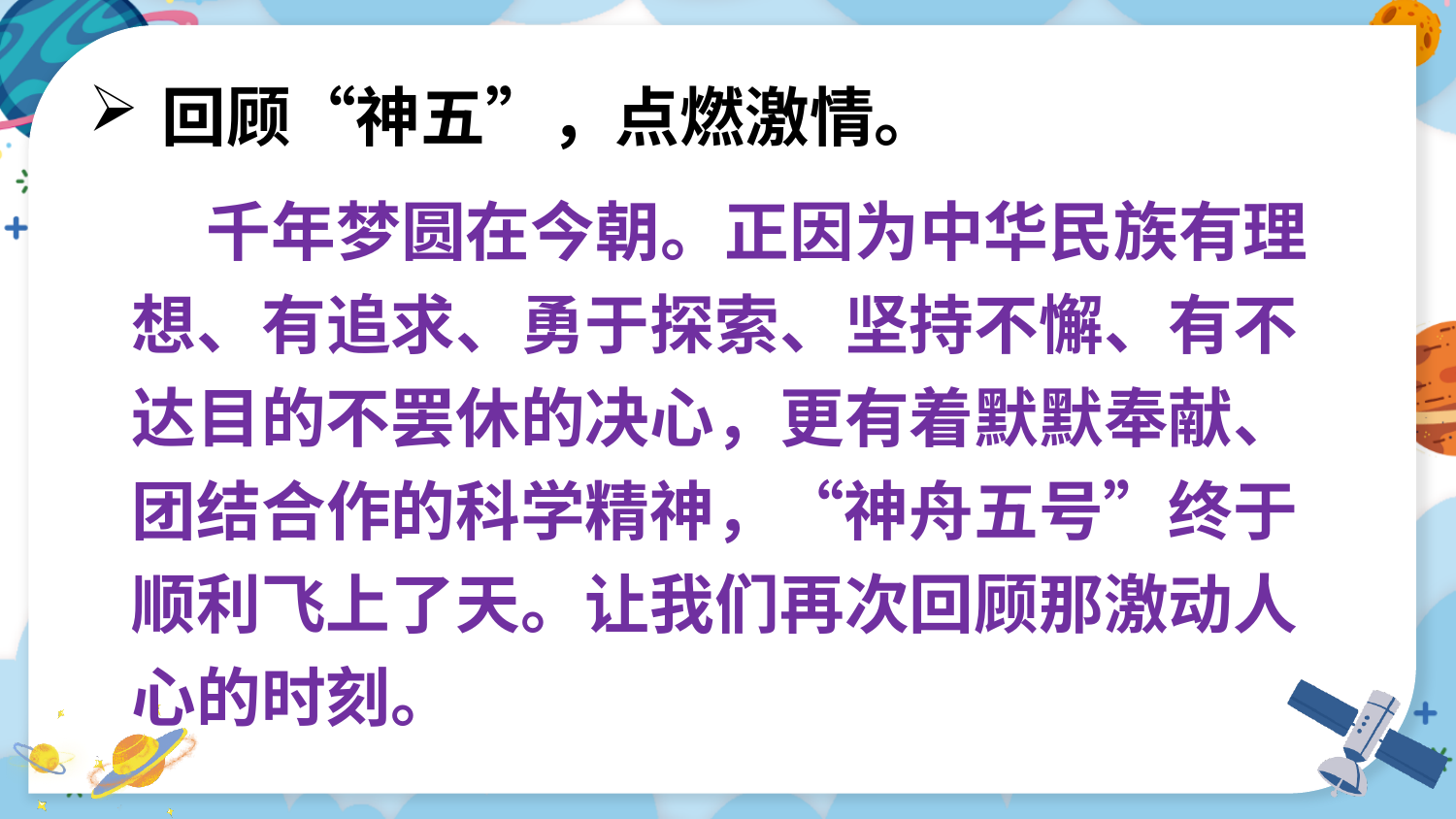

回顾“神五”，点燃激情。
    千年梦圆在今朝。正因为中华民族有理想、有追求、勇于探索、坚持不懈、有不达目的不罢休的决心，更有着默默奉献、团结合作的科学精神，“神舟五号”终于顺利飞上了天。让我们再次回顾那激动人心的时刻。